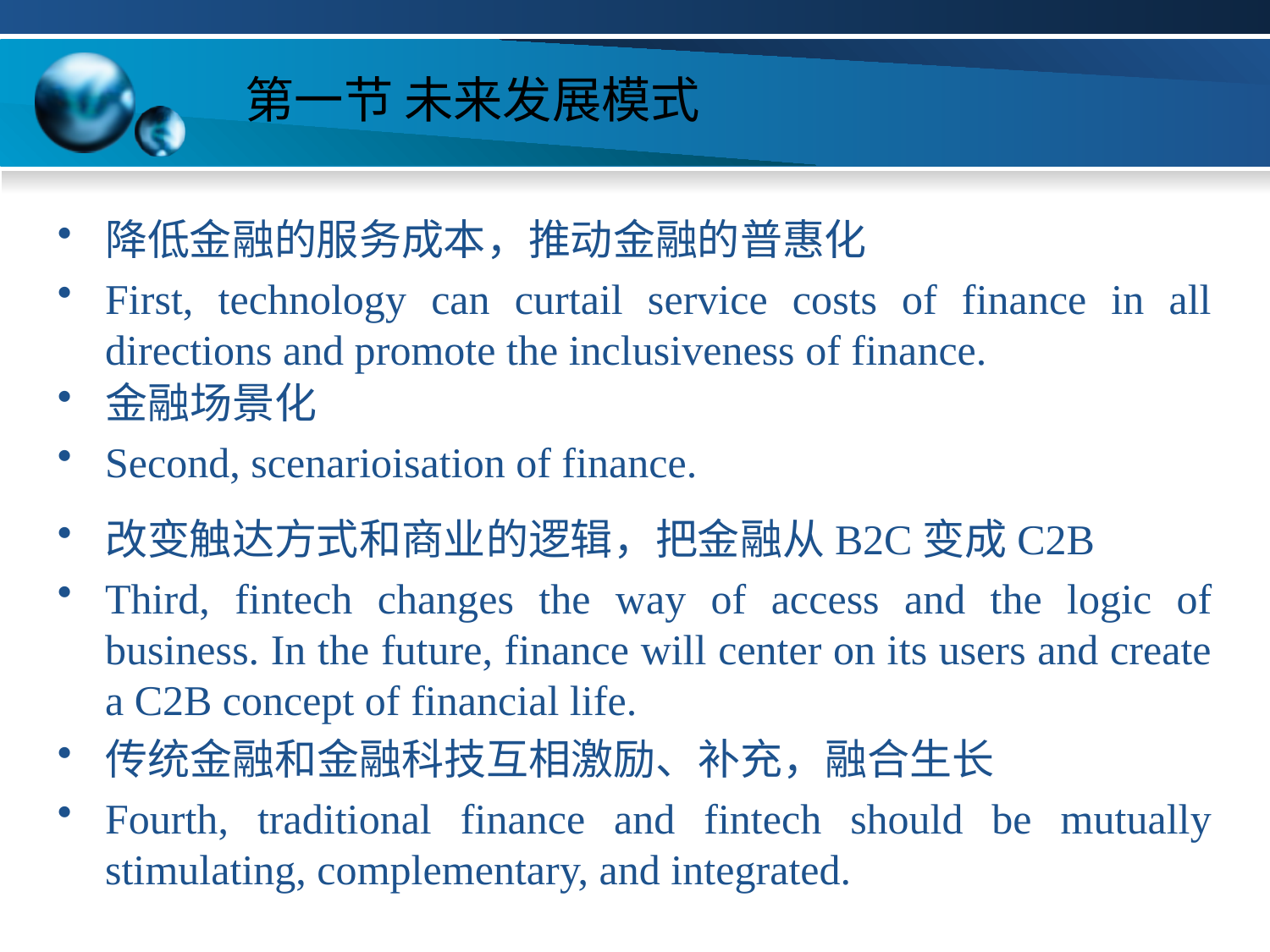

# 第一节 未来发展模式
降低金融的服务成本，推动金融的普惠化
First, technology can curtail service costs of finance in all directions and promote the inclusiveness of finance.
金融场景化
Second, scenarioisation of finance.
改变触达方式和商业的逻辑，把金融从B2C变成C2B
Third, fintech changes the way of access and the logic of business. In the future, finance will center on its users and create a C2B concept of financial life.
传统金融和金融科技互相激励、补充，融合生长
Fourth, traditional finance and fintech should be mutually stimulating, complementary, and integrated.